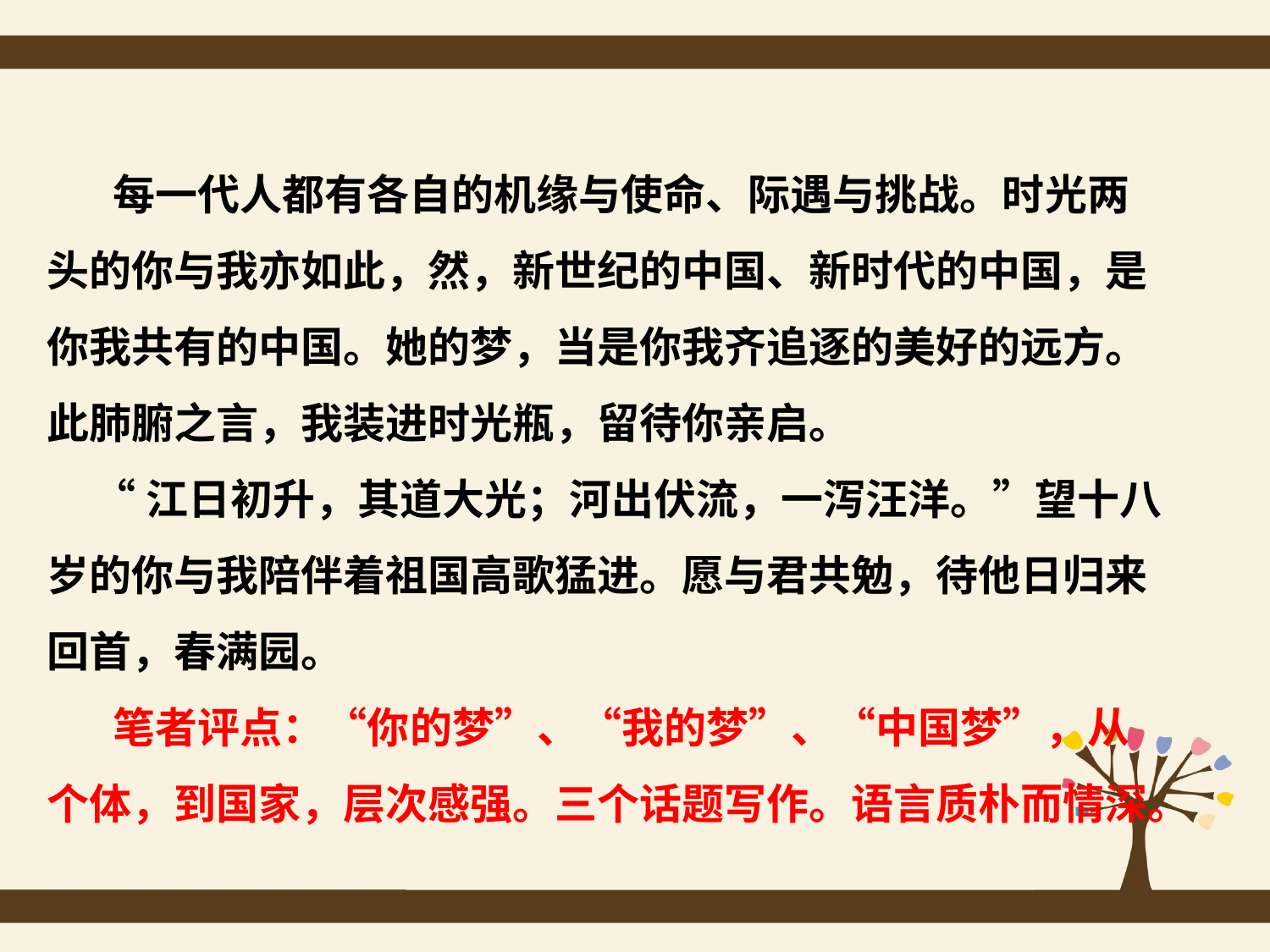

每一代人都有各自的机缘与使命、际遇与挑战。时光两头的你与我亦如此，然，新世纪的中国、新时代的中国，是你我共有的中国。她的梦，当是你我齐追逐的美好的远方。此肺腑之言，我装进时光瓶，留待你亲启。
 “江日初升，其道大光；河出伏流，一泻汪洋。”望十八岁的你与我陪伴着祖国高歌猛进。愿与君共勉，待他日归来回首，春满园。
  笔者评点：“你的梦”、“我的梦”、“中国梦”，从个体，到国家，层次感强。三个话题写作。语言质朴而情深。